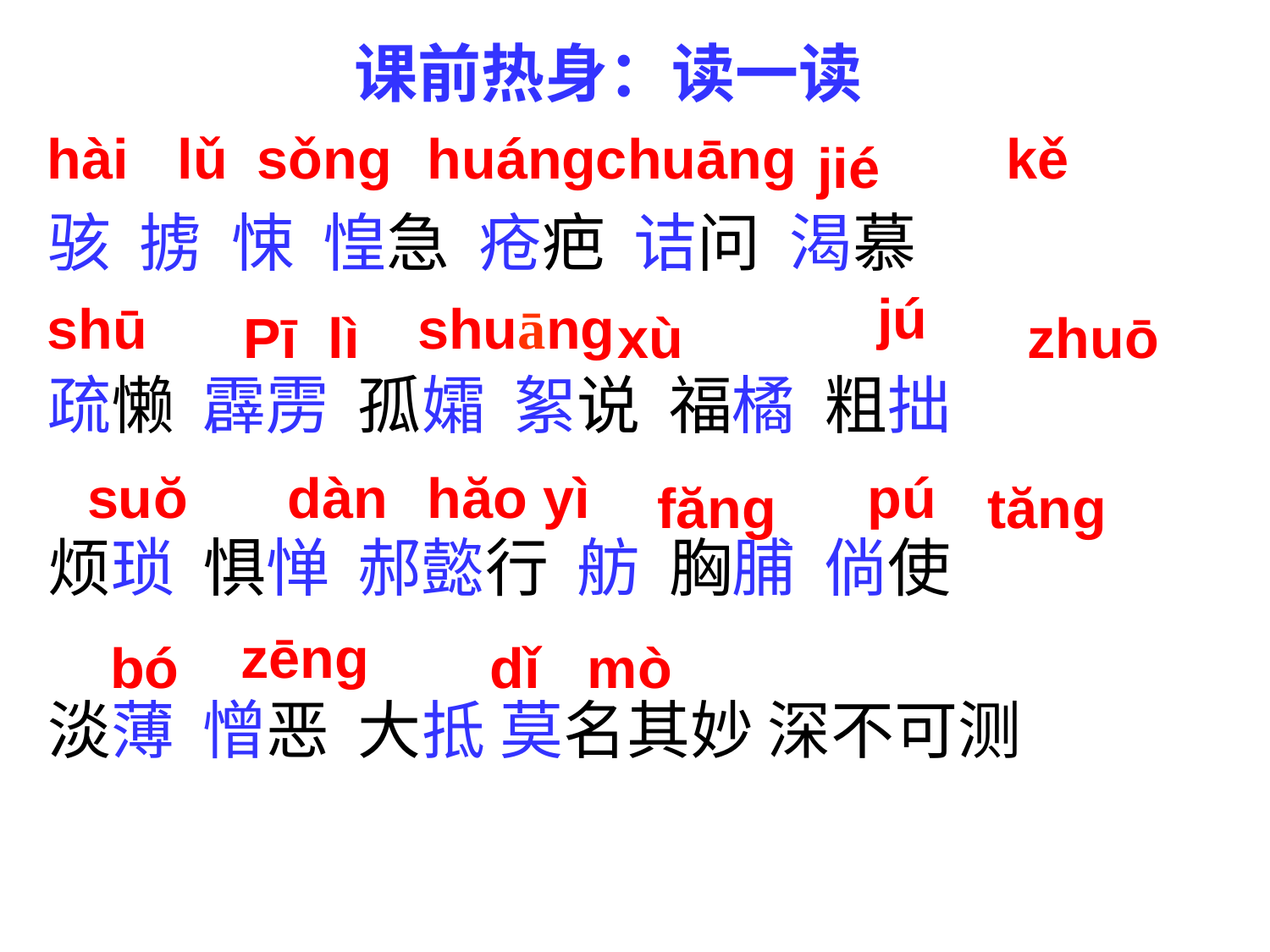

# 课前热身：读一读

骇  掳  悚  惶急  疮疤  诘问  渴慕

疏懒  霹雳  孤孀  絮说  福橘  粗拙

烦琐  惧惮  郝懿行  舫  胸脯  倘使

淡薄  憎恶  大抵 莫名其妙 深不可测

hài
lǔ
sǒng
huáng
chuāng
kě
jié

jú
shū
shuāng
Pī  lì
xù
zhuō
suŏ
dàn
hăo yì
pú
făng
tăng
zēng
bó
dǐ
mò